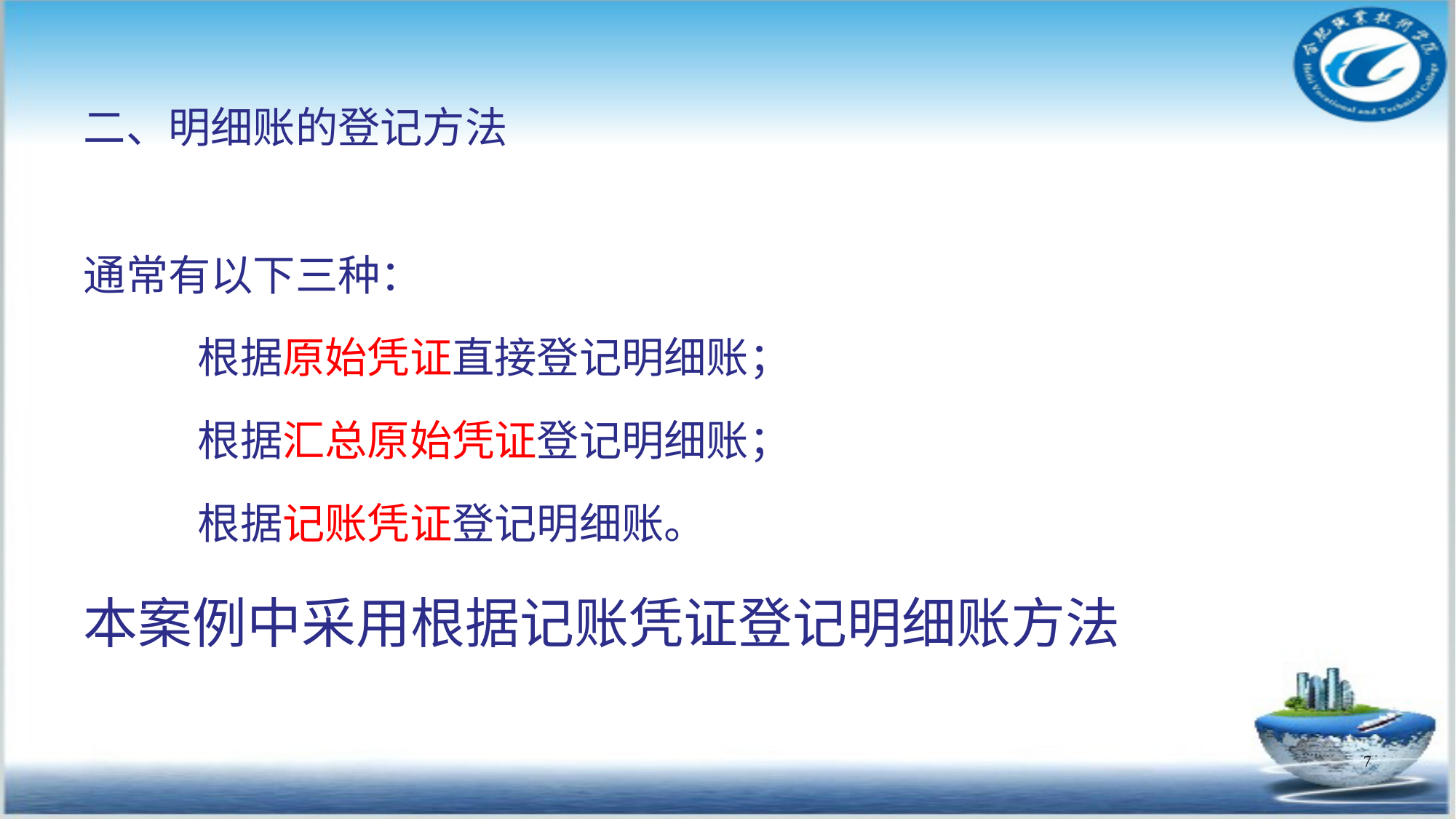

二、明细账的登记方法

通常有以下三种：
           根据原始凭证直接登记明细账；
           根据汇总原始凭证登记明细账；
           根据记账凭证登记明细账。
本案例中采用根据记账凭证登记明细账方法
7